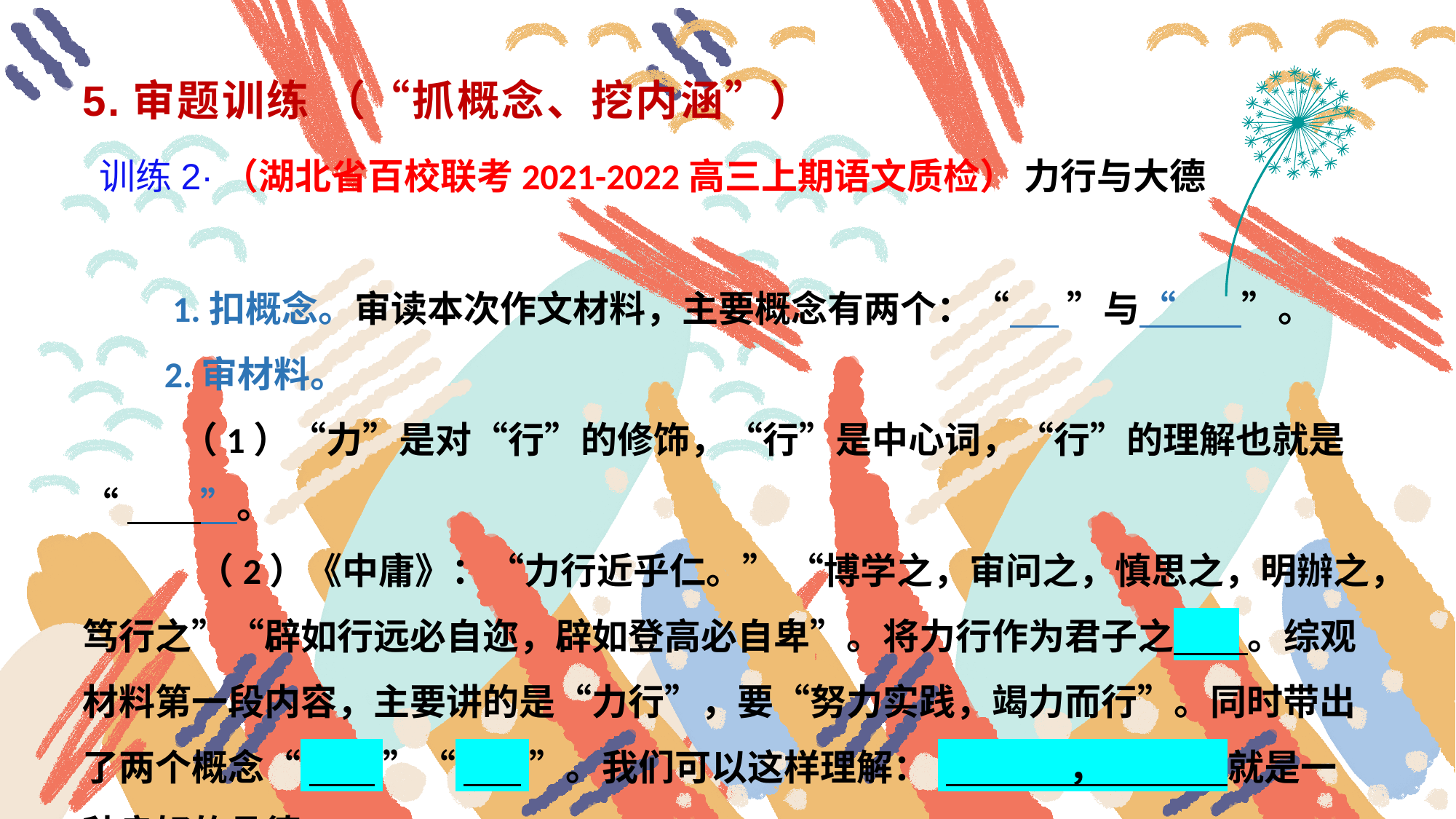

5.审题训练 （“抓概念、挖内涵”）
 训练2·（湖北省百校联考2021-2022高三上期语文质检） 力行与大德

           1.扣概念。审读本次作文材料，主要概念有两个：“       ”与“        ”。
          2.审材料。
           （1）“力”是对“行”的修饰，“行”是中心词，“行”的理解也就是“          ”。
             （2）《中庸》：“力行近乎仁。” “博学之，审问之，慎思之，明辦之，笃行之”“辟如行远必自迩，辟如登高必自卑”。将力行作为君子之         。综观材料第一段内容，主要讲的是“力行”，要“努力实践，竭力而行”。同时带出了两个概念“          ”“         ”。我们可以这样理解：                 ，               就是一种良好的品德。